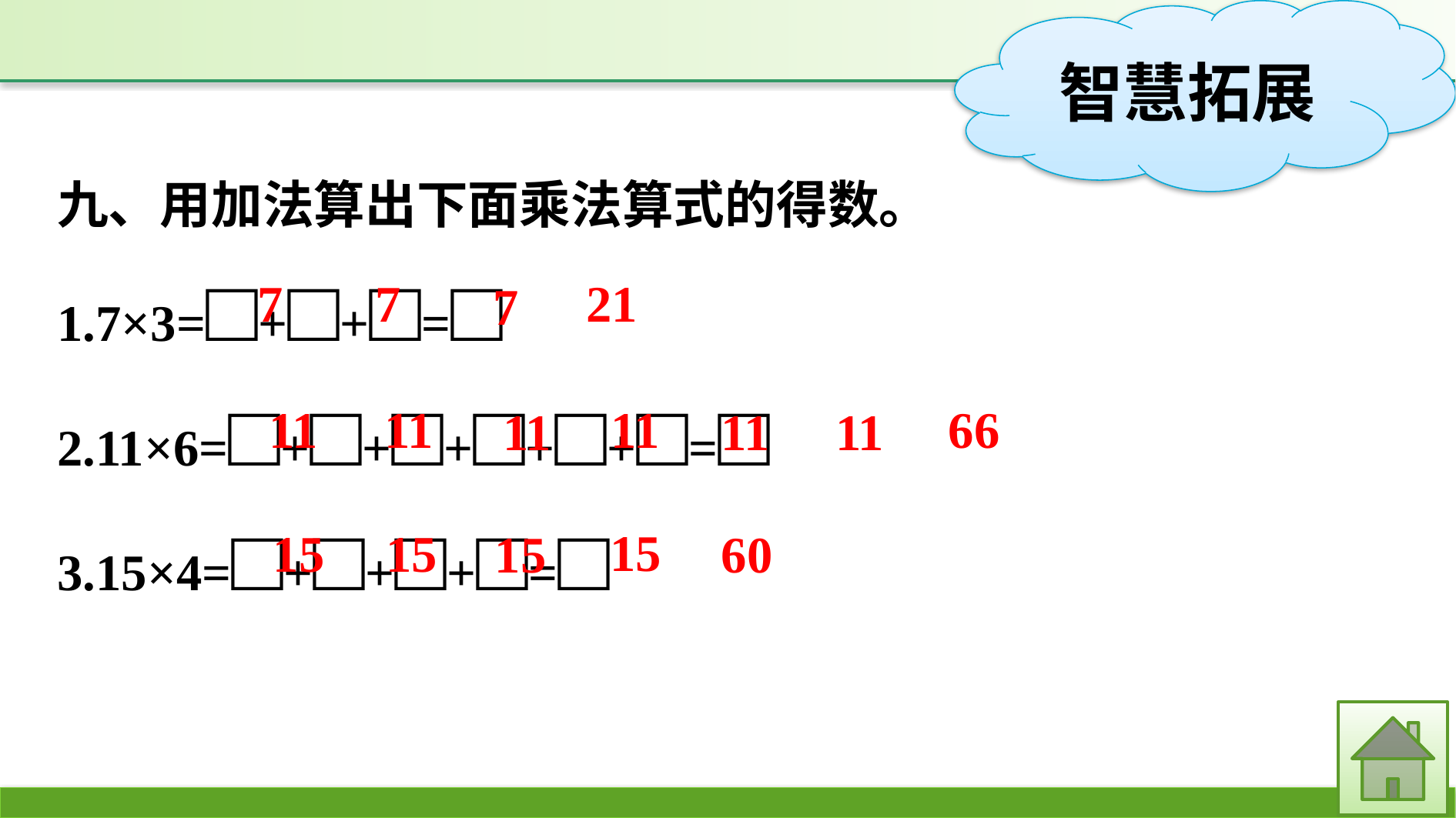

九、用加法算出下面乘法算式的得数。
1.7×3=□+□+□=□
2.11×6=□+□+□+□+□+□=□
3.15×4=□+□+□+□=□
21
7
7
7
66
11
11
11
11
11
11
15
15
15
15
60